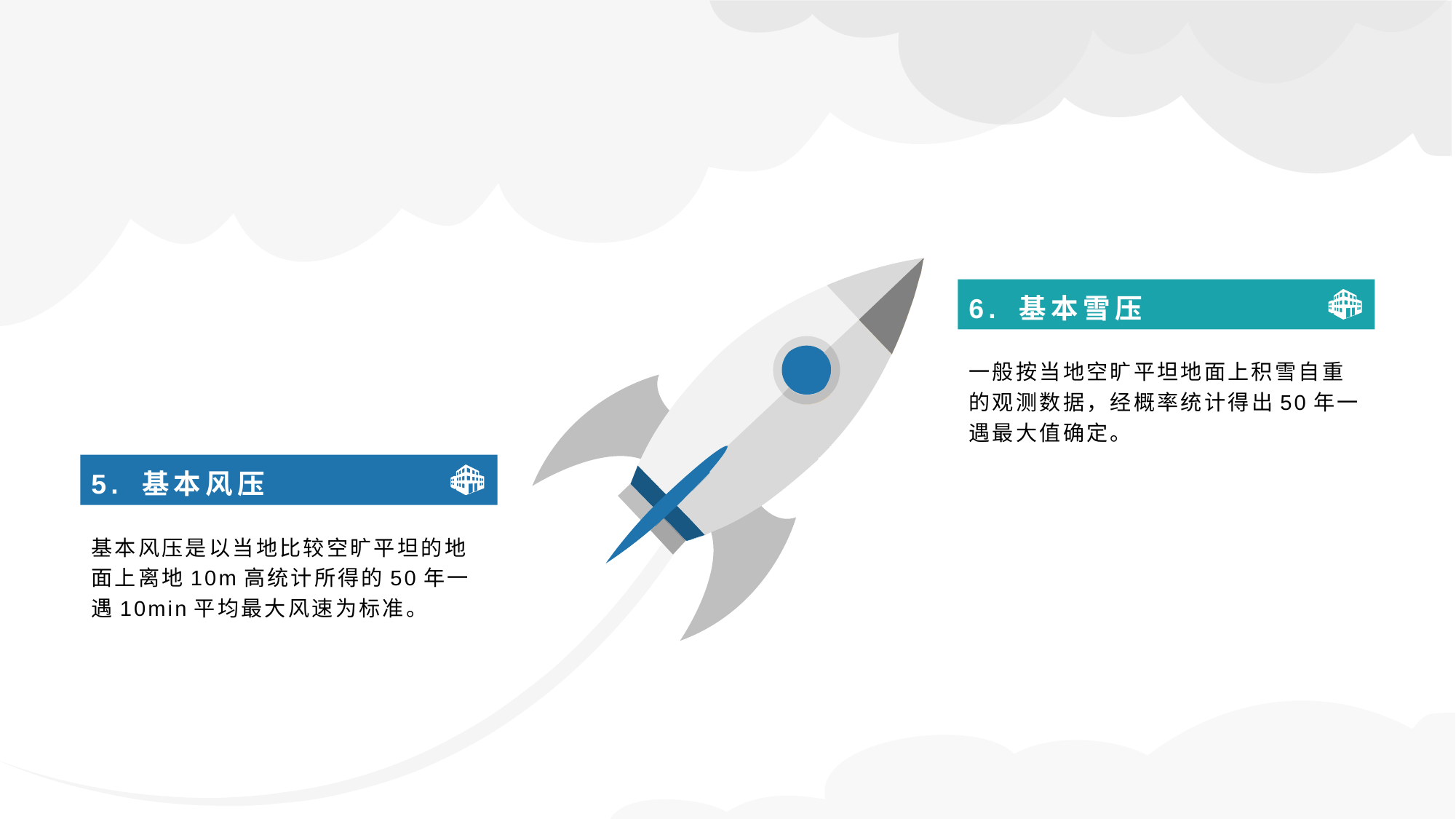

6. 基本雪压

一般按当地空旷平坦地面上积雪自重的观测数据，经概率统计得出50年一遇最大值确定。

5. 基本风压

基本风压是以当地比较空旷平坦的地面上离地10m高统计所得的50年一遇10min平均最大风速为标准。